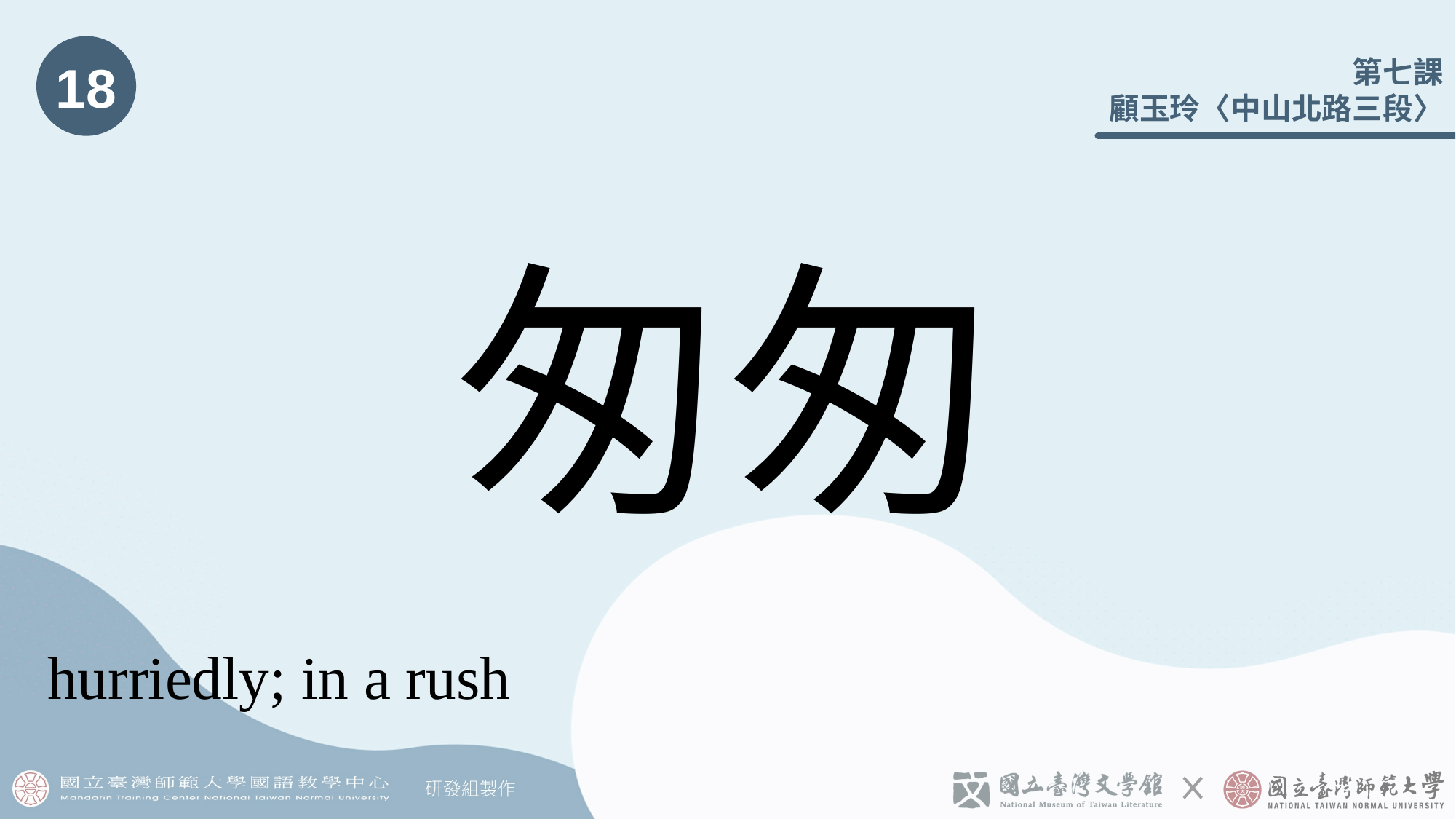

18
# 匆匆
hurriedly; in a rush